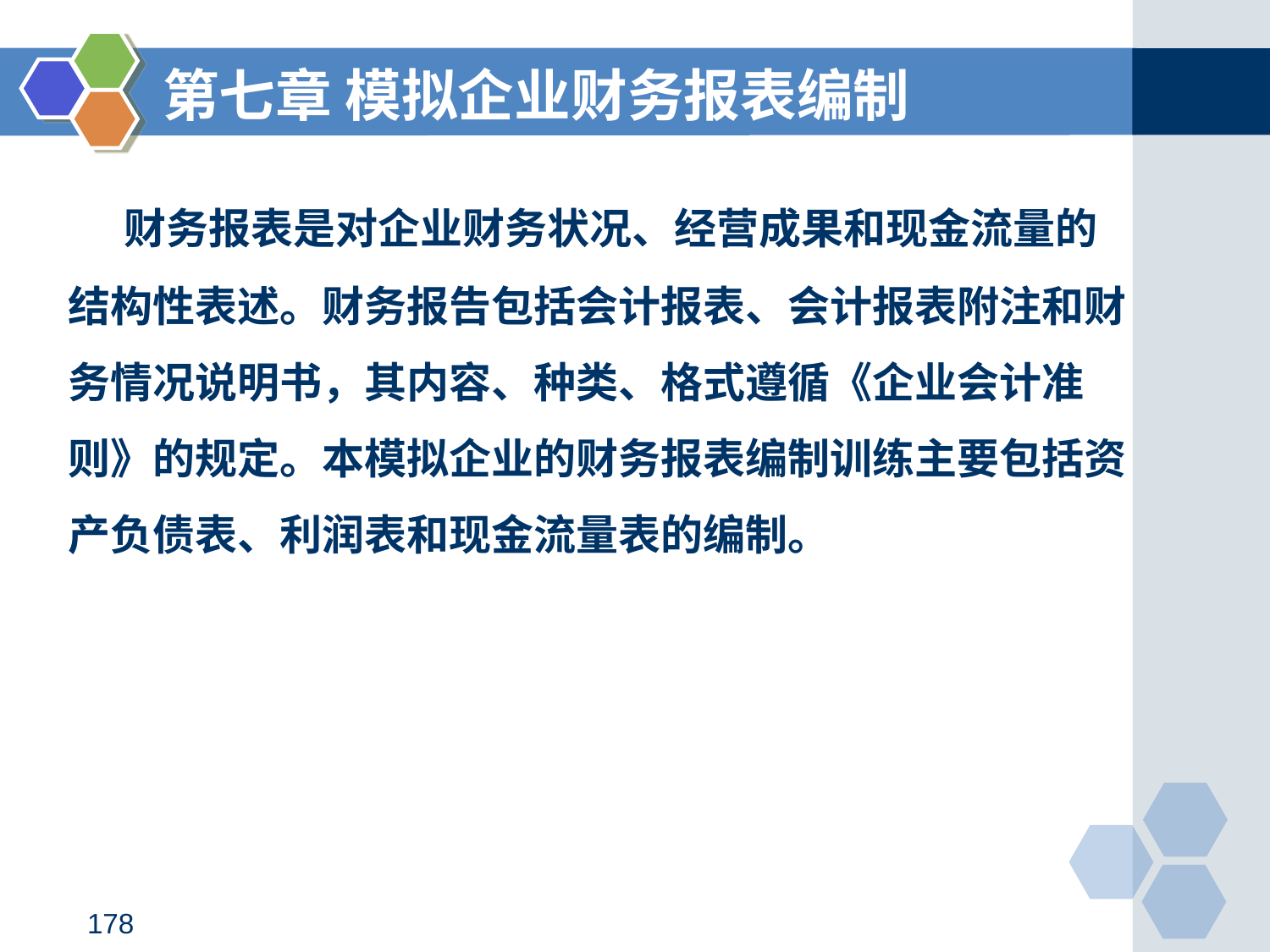

第七章 模拟企业财务报表编制
# 财务报表是对企业财务状况、经营成果和现金流量的结构性表述。财务报告包括会计报表、会计报表附注和财务情况说明书，其内容、种类、格式遵循《企业会计准则》的规定。本模拟企业的财务报表编制训练主要包括资产负债表、利润表和现金流量表的编制。